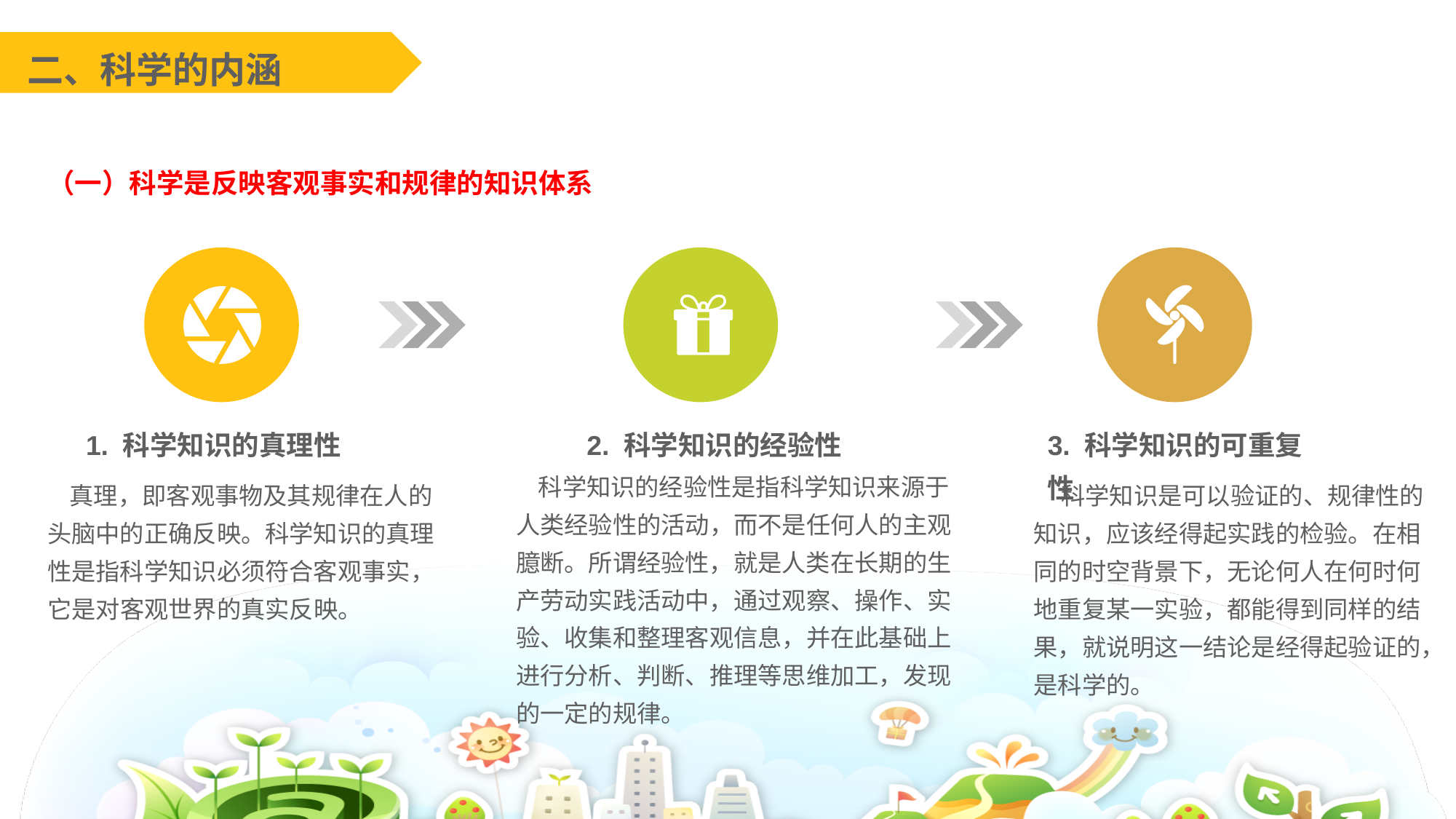

二、科学的内涵

（一）科学是反映客观事实和规律的知识体系

1. 科学知识的真理性
2. 科学知识的经验性
3. 科学知识的可重复性
   科学知识的经验性是指科学知识来源于人类经验性的活动，而不是任何人的主观臆断。所谓经验性，就是人类在长期的生产劳动实践活动中，通过观察、操作、实验、收集和整理客观信息，并在此基础上进行分析、判断、推理等思维加工，发现的一定的规律。
   真理，即客观事物及其规律在人的头脑中的正确反映。科学知识的真理性是指科学知识必须符合客观事实，它是对客观世界的真实反映。
    科学知识是可以验证的、规律性的知识，应该经得起实践的检验。在相同的时空背景下，无论何人在何时何地重复某一实验，都能得到同样的结果，就说明这一结论是经得起验证的，是科学的。